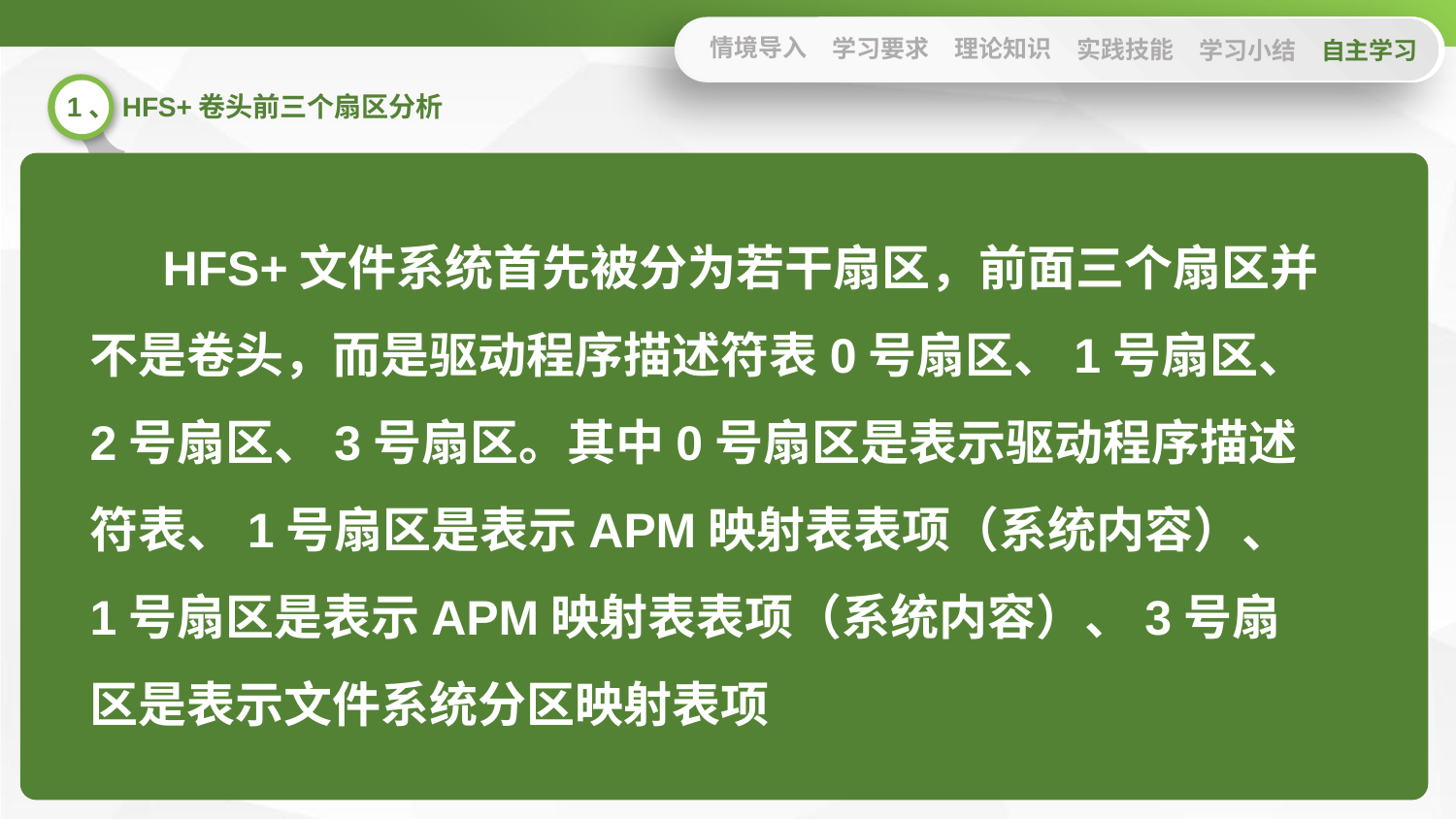

情境导入
学习要求
理论知识
实践技能
学习小结
自主学习
1、HFS+卷头前三个扇区分析
HFS+文件系统首先被分为若干扇区，前面三个扇区并不是卷头，而是驱动程序描述符表0号扇区、1号扇区、2号扇区、3号扇区。其中0号扇区是表示驱动程序描述符表、1号扇区是表示APM映射表表项（系统内容）、1号扇区是表示APM映射表表项（系统内容）、3号扇区是表示文件系统分区映射表项